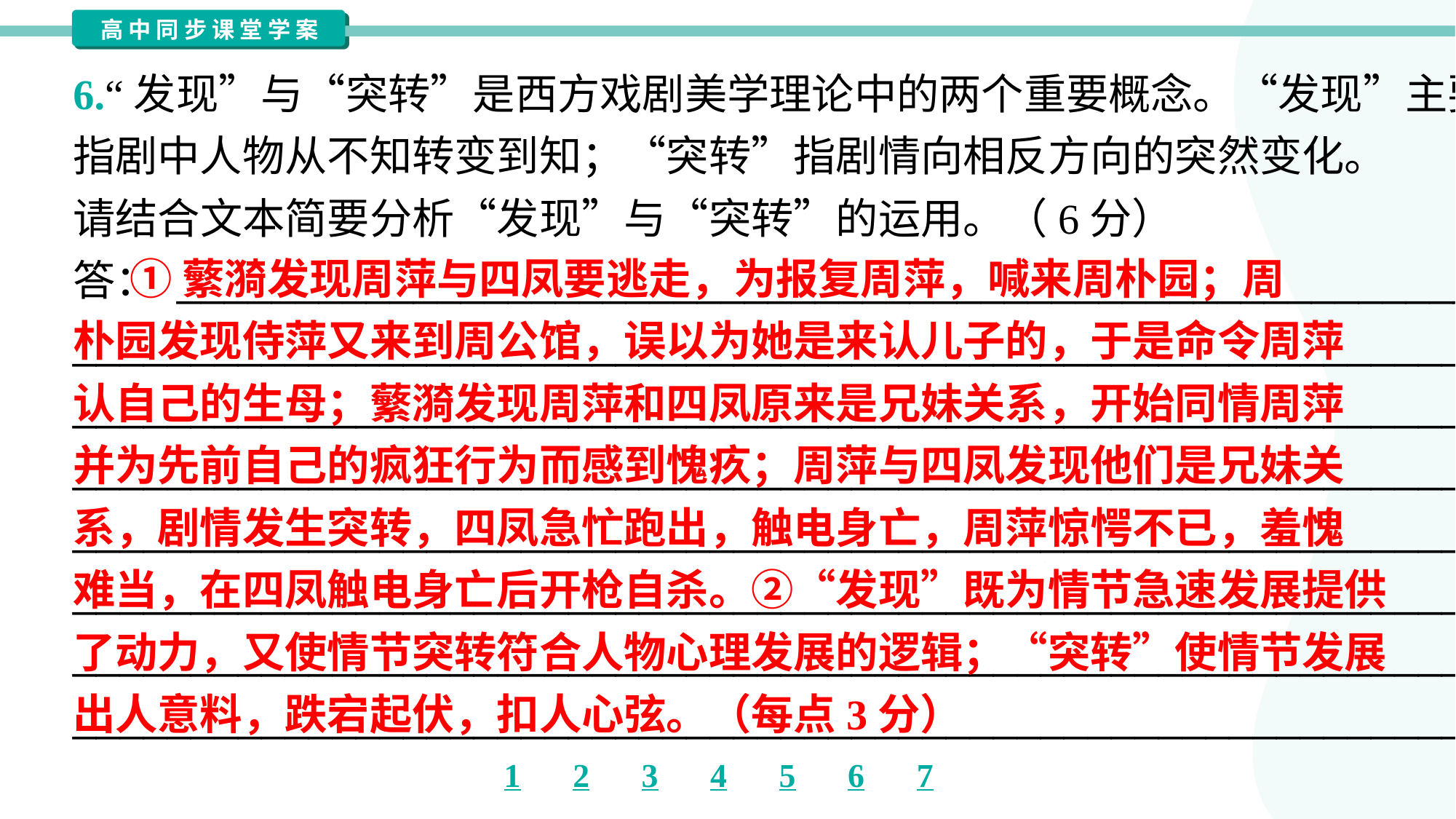

6.“发现”与“突转”是西方戏剧美学理论中的两个重要概念。“发现”主要
指剧中人物从不知转变到知；“突转”指剧情向相反方向的突然变化。
请结合文本简要分析“发现”与“突转”的运用。（6分）
答： ________________________________________________________
_____________________________________________________________
_____________________________________________________________
_____________________________________________________________
_____________________________________________________________
_____________________________________________________________
_____________________________________________________________
_____________________________________________________________
      ①蘩漪发现周萍与四凤要逃走，为报复周萍，喊来周朴园；周
朴园发现侍萍又来到周公馆，误以为她是来认儿子的，于是命令周萍
认自己的生母；蘩漪发现周萍和四凤原来是兄妹关系，开始同情周萍
并为先前自己的疯狂行为而感到愧疚；周萍与四凤发现他们是兄妹关
系，剧情发生突转，四凤急忙跑出，触电身亡，周萍惊愕不已，羞愧
难当，在四凤触电身亡后开枪自杀。②“发现”既为情节急速发展提供
了动力，又使情节突转符合人物心理发展的逻辑；“突转”使情节发展
出人意料，跌宕起伏，扣人心弦。（每点3分）